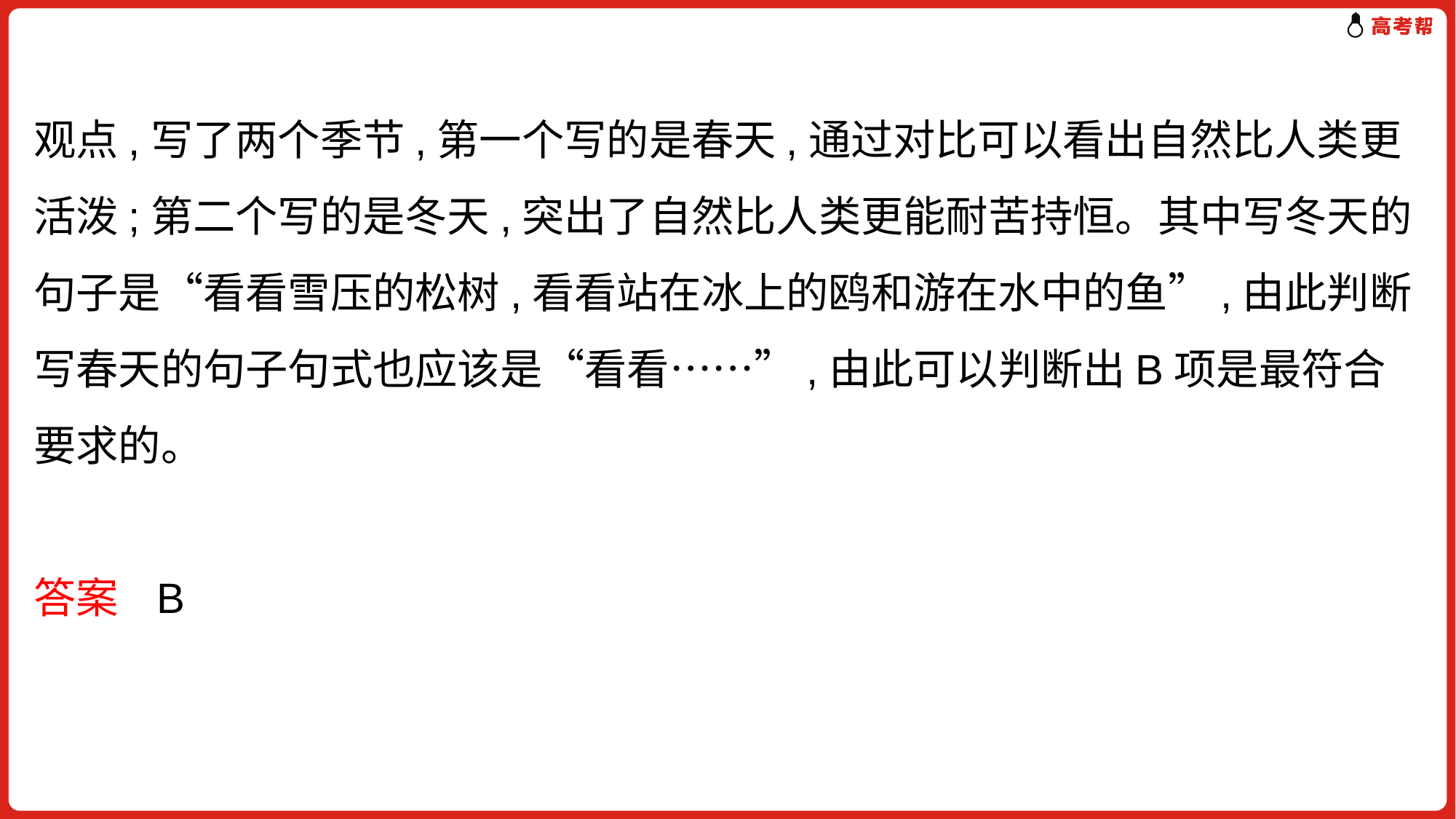

观点,写了两个季节,第一个写的是春天,通过对比可以看出自然比人类更活泼;第二个写的是冬天,突出了自然比人类更能耐苦持恒。其中写冬天的句子是“看看雪压的松树,看看站在冰上的鸥和游在水中的鱼”,由此判断写春天的句子句式也应该是“看看……”,由此可以判断出B项是最符合要求的。

答案   B